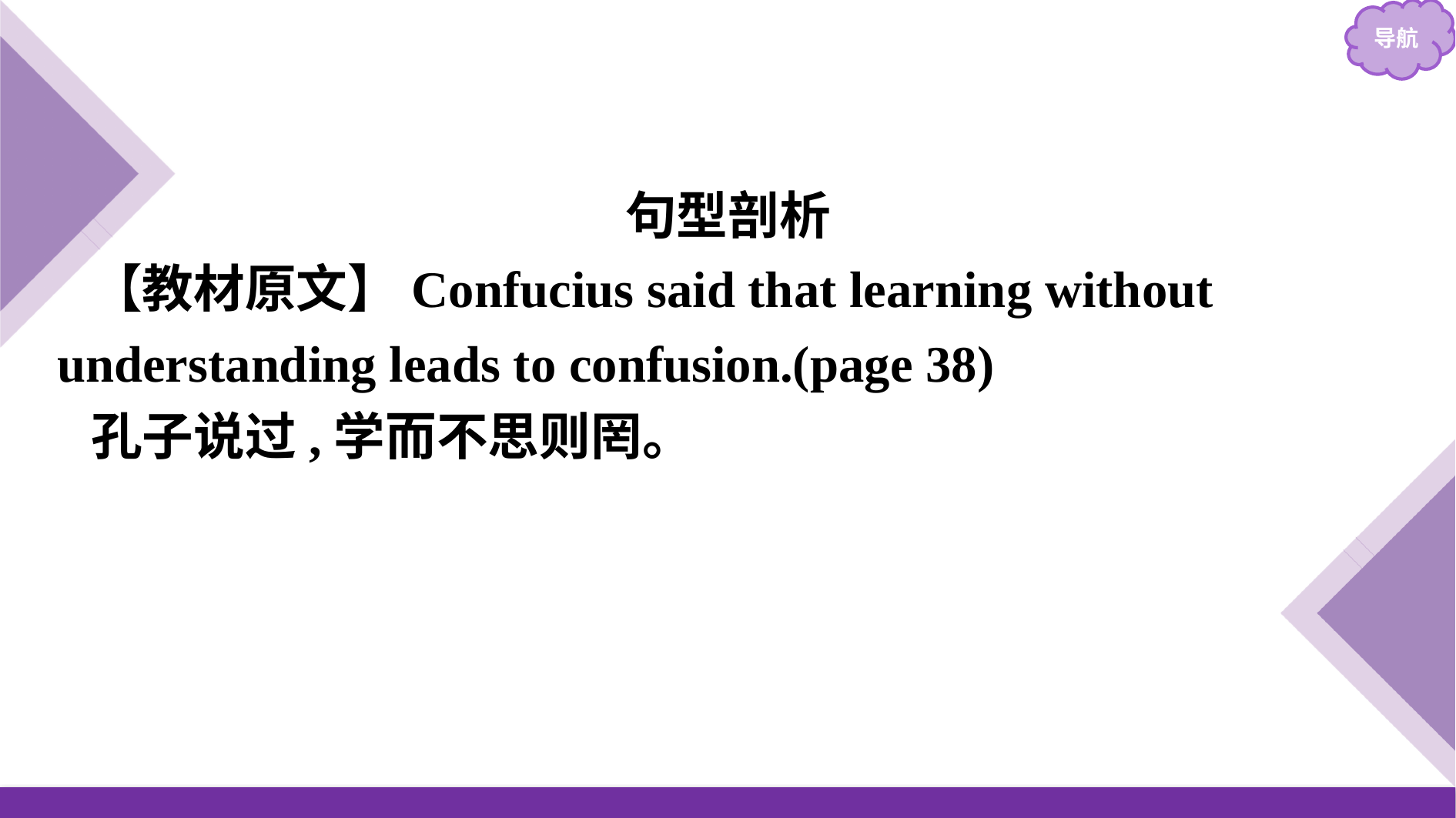

句型剖析
【教材原文】Confucius said that learning without understanding leads to confusion.(page 38)
孔子说过,学而不思则罔。